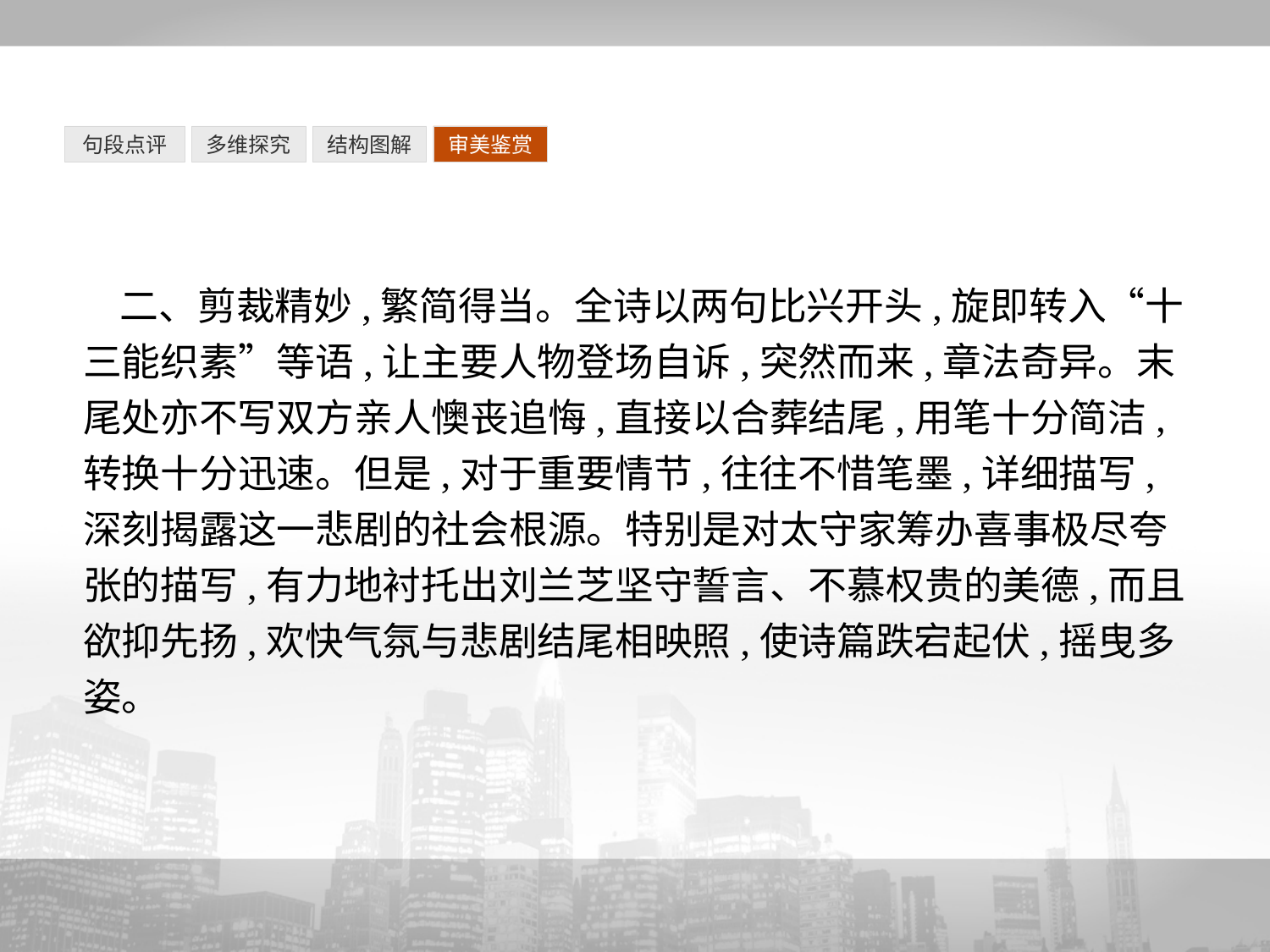

句段点评
多维探究
结构图解
审美鉴赏
二、剪裁精妙,繁简得当。全诗以两句比兴开头,旋即转入“十三能织素”等语,让主要人物登场自诉,突然而来,章法奇异。末尾处亦不写双方亲人懊丧追悔,直接以合葬结尾,用笔十分简洁,转换十分迅速。但是,对于重要情节,往往不惜笔墨,详细描写,深刻揭露这一悲剧的社会根源。特别是对太守家筹办喜事极尽夸张的描写,有力地衬托出刘兰芝坚守誓言、不慕权贵的美德,而且欲抑先扬,欢快气氛与悲剧结尾相映照,使诗篇跌宕起伏,摇曳多姿。